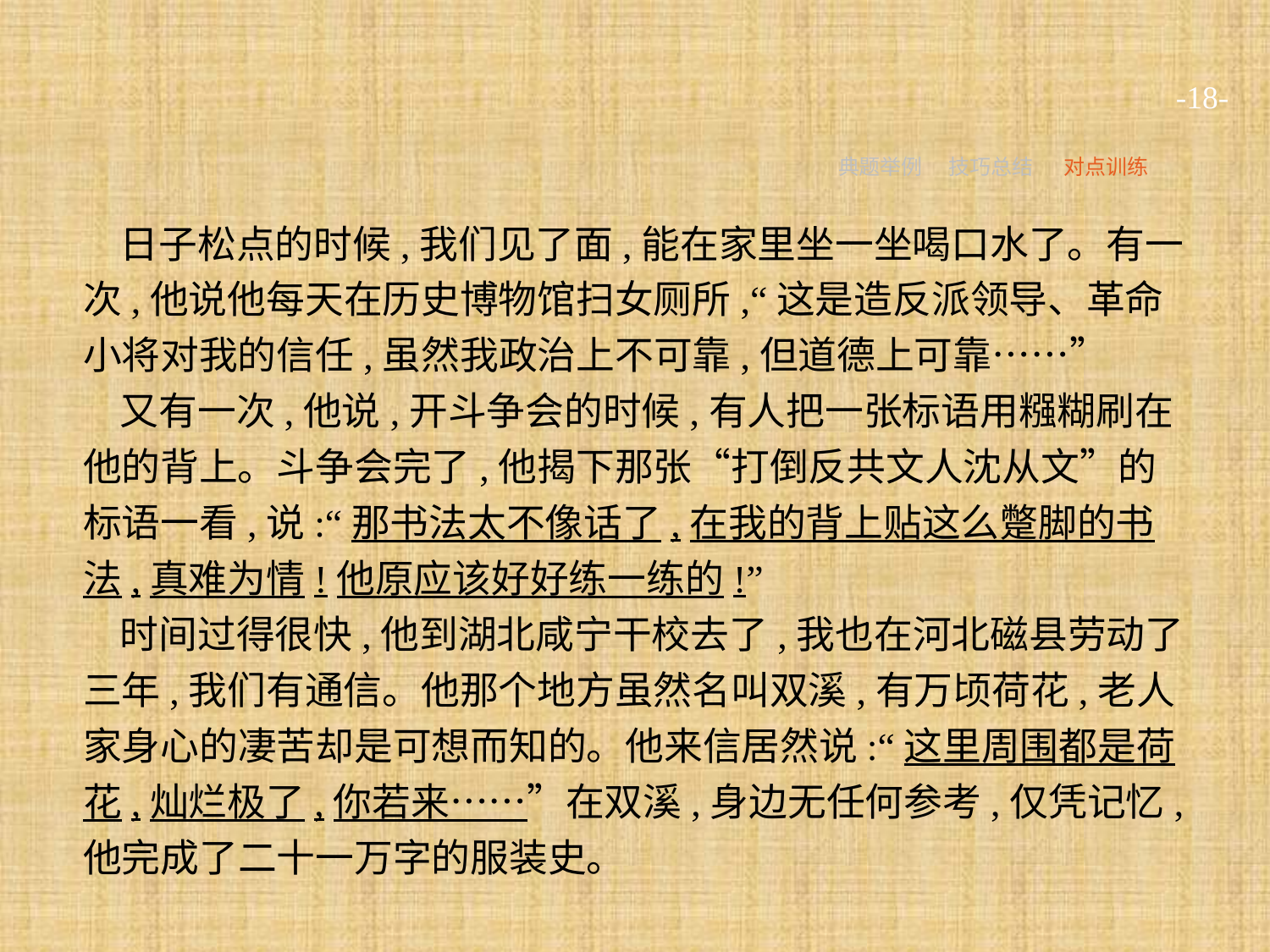

-18-
典题举例
技巧总结
对点训练
日子松点的时候,我们见了面,能在家里坐一坐喝口水了。有一次,他说他每天在历史博物馆扫女厕所,“这是造反派领导、革命小将对我的信任,虽然我政治上不可靠,但道德上可靠……”
又有一次,他说,开斗争会的时候,有人把一张标语用糨糊刷在他的背上。斗争会完了,他揭下那张“打倒反共文人沈从文”的标语一看,说:“那书法太不像话了,在我的背上贴这么蹩脚的书法,真难为情!他原应该好好练一练的!”
时间过得很快,他到湖北咸宁干校去了,我也在河北磁县劳动了三年,我们有通信。他那个地方虽然名叫双溪,有万顷荷花,老人家身心的凄苦却是可想而知的。他来信居然说:“这里周围都是荷花,灿烂极了,你若来……”在双溪,身边无任何参考,仅凭记忆,他完成了二十一万字的服装史。